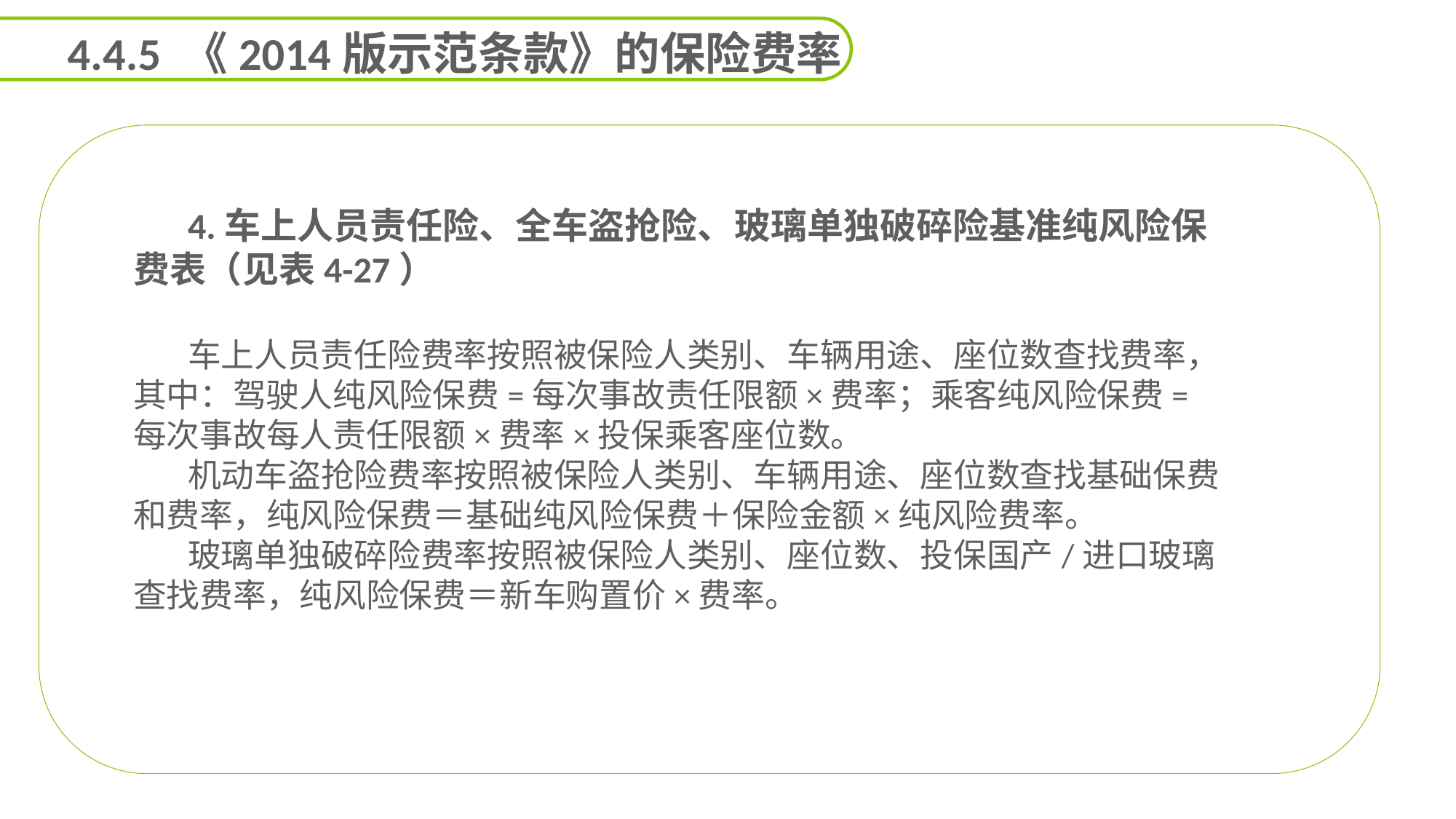

4.4.5 《2014版示范条款》的保险费率

4.车上人员责任险、全车盗抢险、玻璃单独破碎险基准纯风险保费表（见表4-27）

车上人员责任险费率按照被保险人类别、车辆用途、座位数查找费率，其中：驾驶人纯风险保费=每次事故责任限额×费率；乘客纯风险保费=每次事故每人责任限额×费率×投保乘客座位数。
机动车盗抢险费率按照被保险人类别、车辆用途、座位数查找基础保费和费率，纯风险保费＝基础纯风险保费＋保险金额×纯风险费率。
玻璃单独破碎险费率按照被保险人类别、座位数、投保国产/进口玻璃查找费率，纯风险保费＝新车购置价×费率。
延迟符